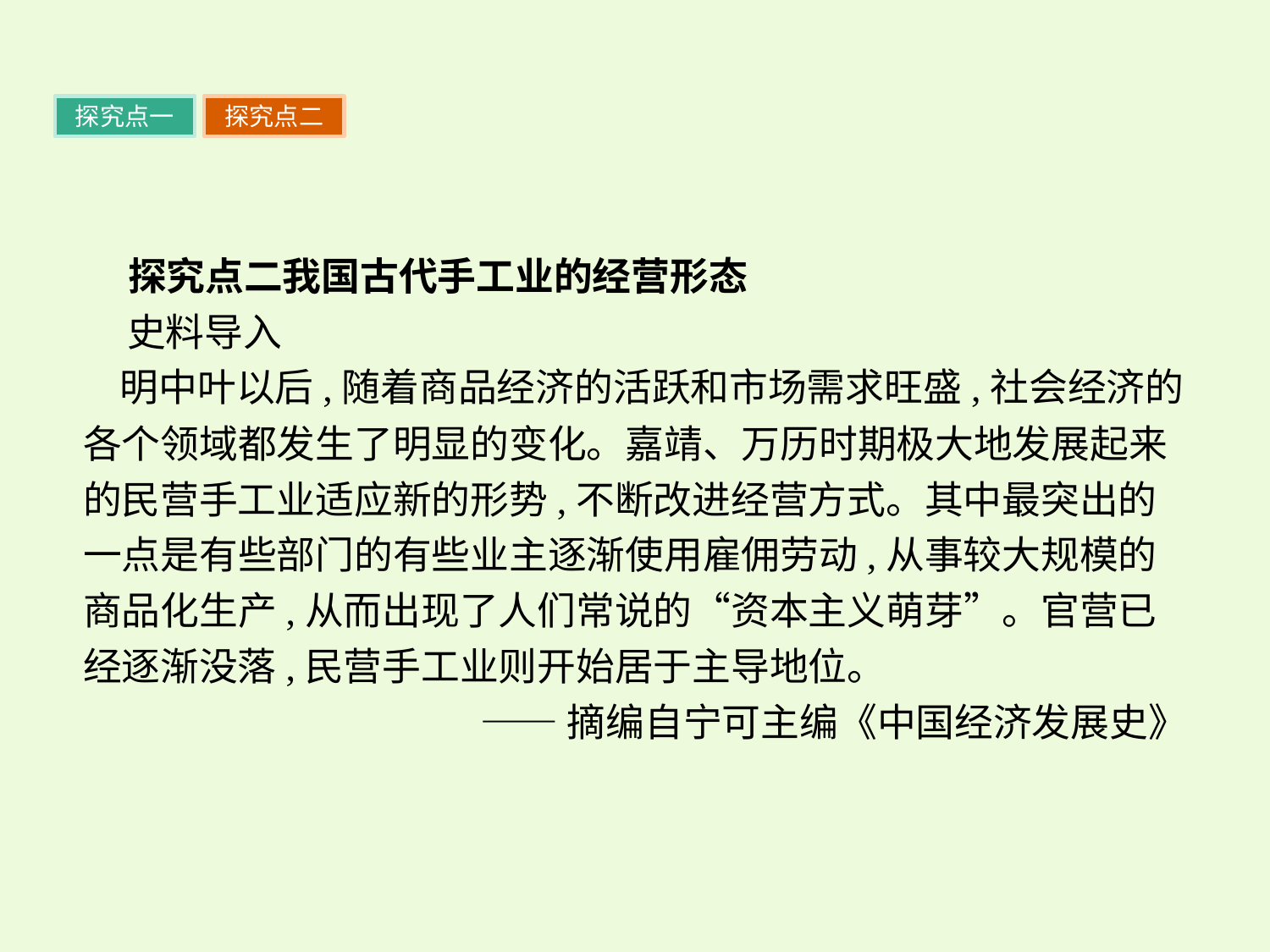

探究点一
探究点二
    探究点二我国古代手工业的经营形态
    史料导入
明中叶以后,随着商品经济的活跃和市场需求旺盛,社会经济的各个领域都发生了明显的变化。嘉靖、万历时期极大地发展起来的民营手工业适应新的形势,不断改进经营方式。其中最突出的一点是有些部门的有些业主逐渐使用雇佣劳动,从事较大规模的商品化生产,从而出现了人们常说的“资本主义萌芽”。官营已经逐渐没落,民营手工业则开始居于主导地位。
——摘编自宁可主编《中国经济发展史》